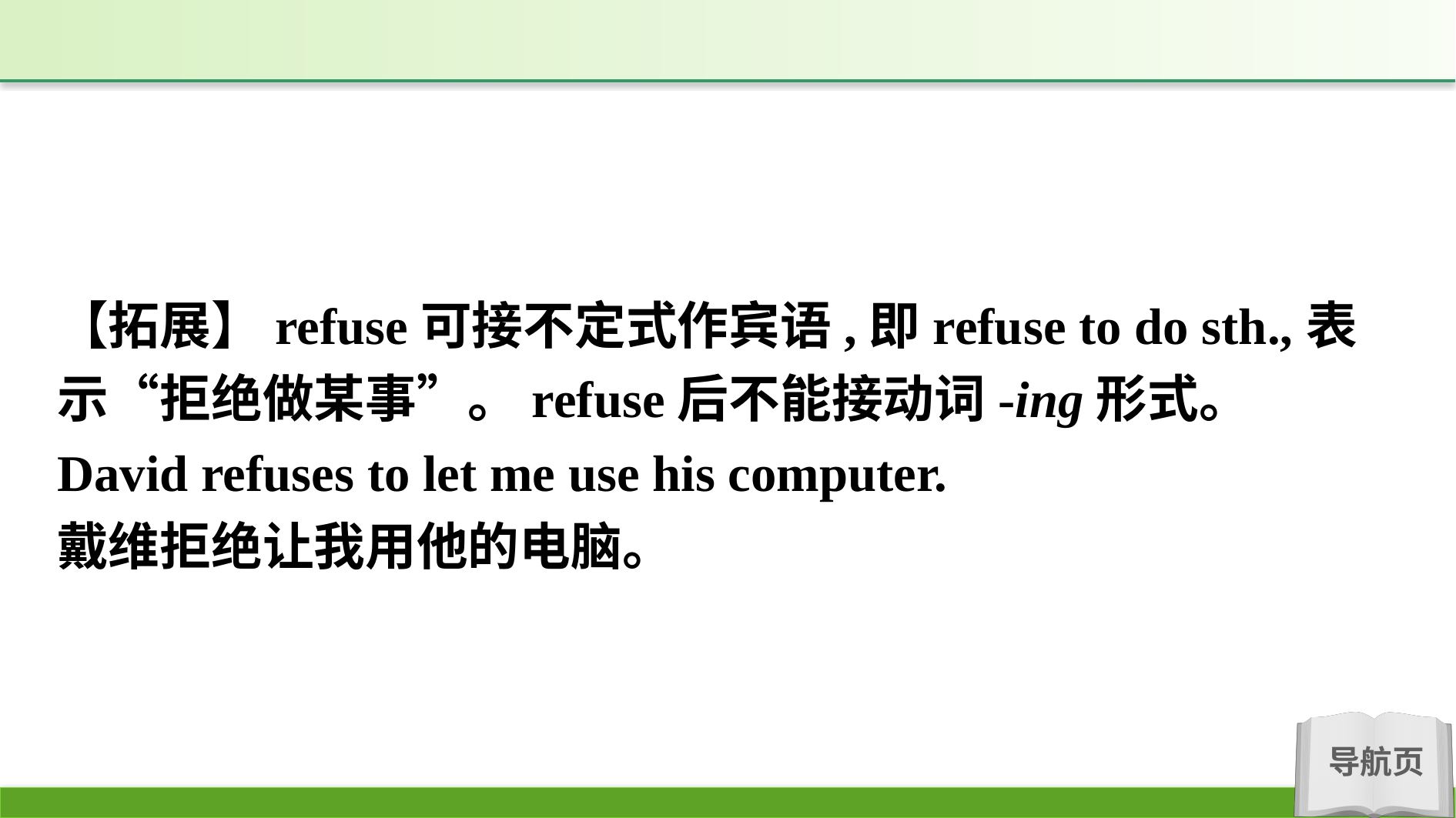

【拓展】refuse可接不定式作宾语,即refuse to do sth.,表示“拒绝做某事”。refuse后不能接动词-ing形式。
David refuses to let me use his computer.
戴维拒绝让我用他的电脑。